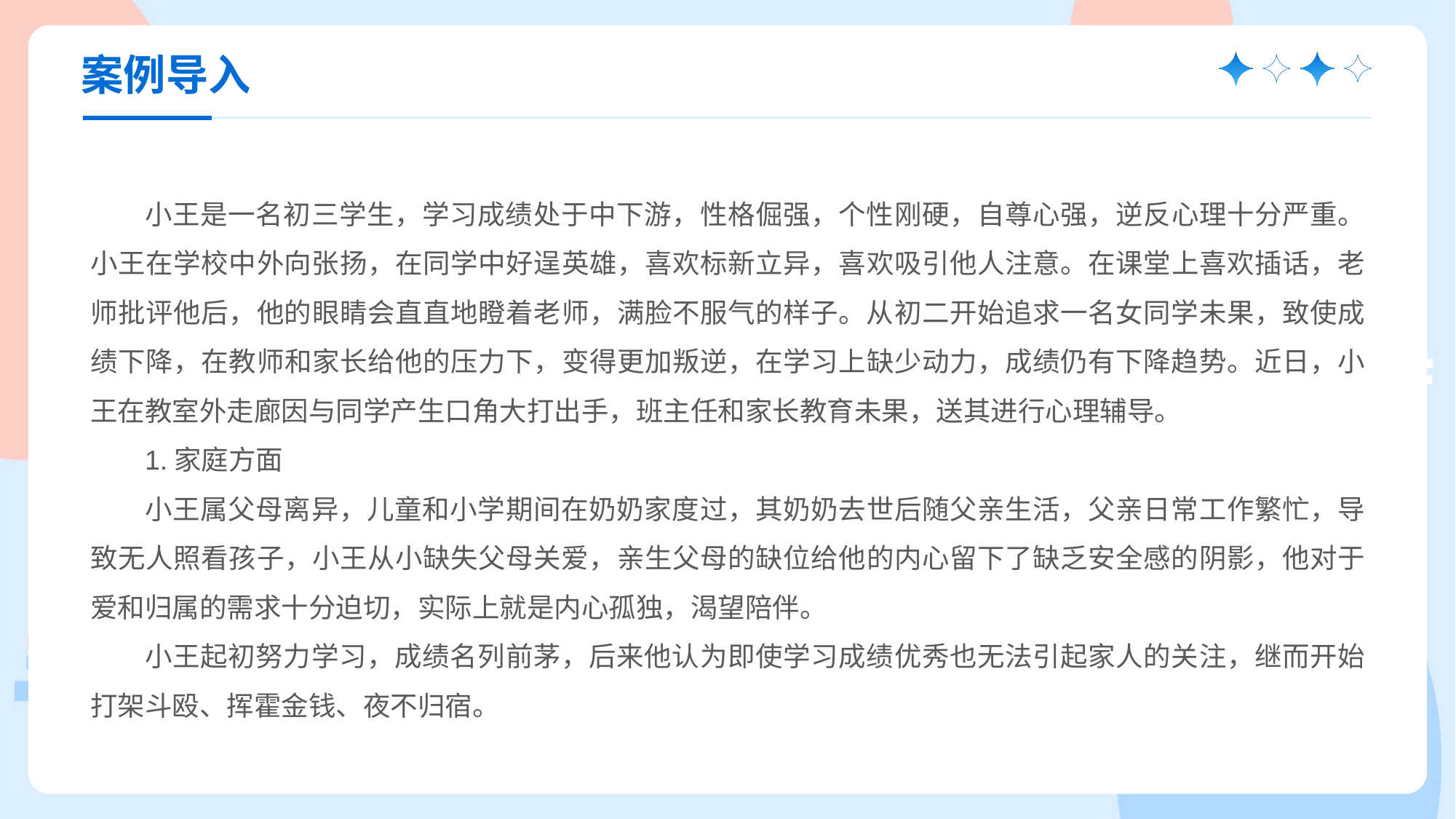

案例导入
小王是一名初三学生，学习成绩处于中下游，性格倔强，个性刚硬，自尊心强，逆反心理十分严重。小王在学校中外向张扬，在同学中好逞英雄，喜欢标新立异，喜欢吸引他人注意。在课堂上喜欢插话，老师批评他后，他的眼睛会直直地瞪着老师，满脸不服气的样子。从初二开始追求一名女同学未果，致使成绩下降，在教师和家长给他的压力下，变得更加叛逆，在学习上缺少动力，成绩仍有下降趋势。近日，小王在教室外走廊因与同学产生口角大打出手，班主任和家长教育未果，送其进行心理辅导。
1.家庭方面
小王属父母离异，儿童和小学期间在奶奶家度过，其奶奶去世后随父亲生活，父亲日常工作繁忙，导致无人照看孩子，小王从小缺失父母关爱，亲生父母的缺位给他的内心留下了缺乏安全感的阴影，他对于爱和归属的需求十分迫切，实际上就是内心孤独，渴望陪伴。
小王起初努力学习，成绩名列前茅，后来他认为即使学习成绩优秀也无法引起家人的关注，继而开始打架斗殴、挥霍金钱、夜不归宿。